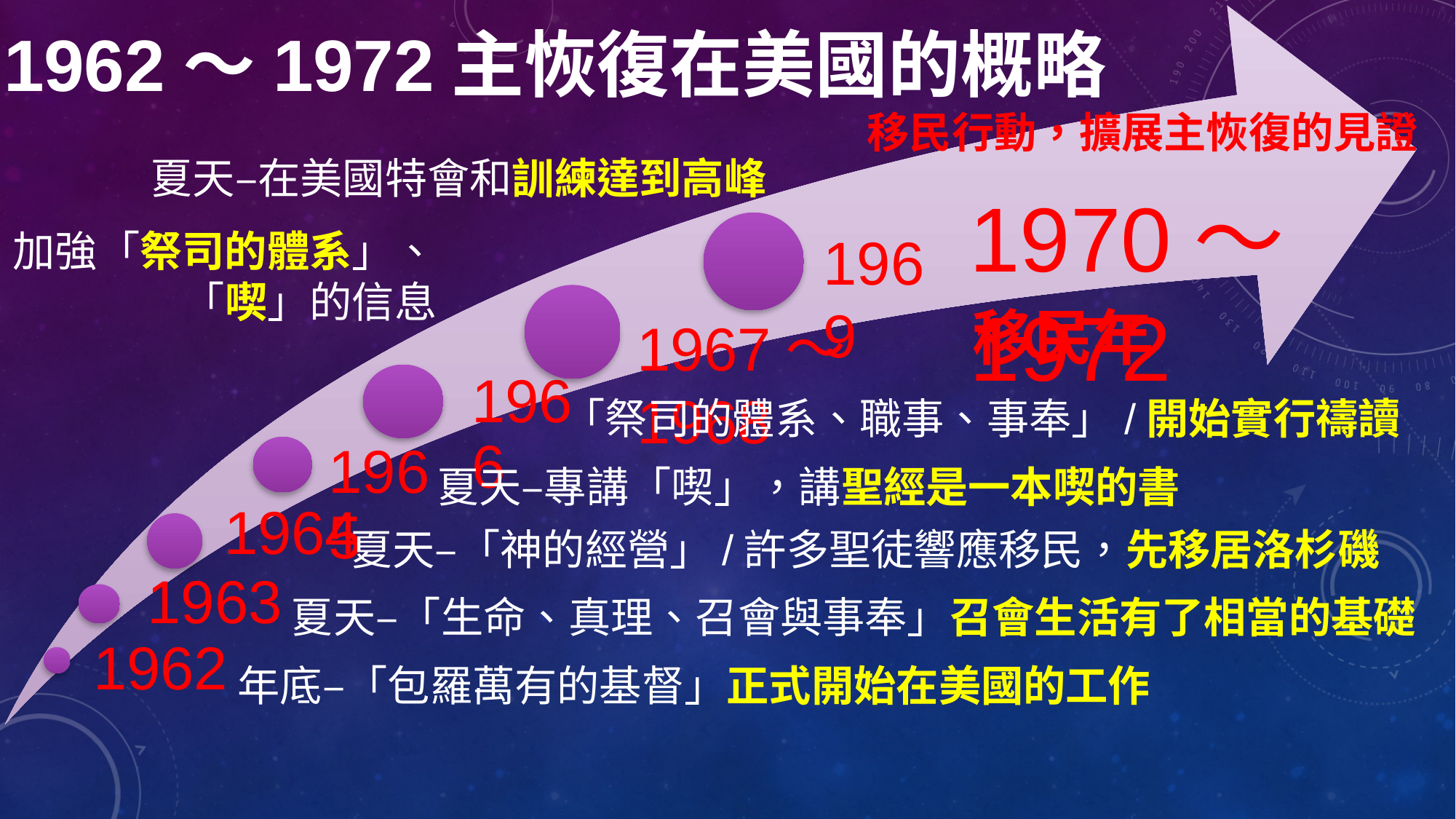

1962
1963
1964
1965
1966

1969
1967～1968
1962～1972主恢復在美國的概略
移民行動，擴展主恢復的見證
夏天–在美國特會和訓練達到高峰
1970～1972
加強「祭司的體系」、
「喫」的信息
移民年
「祭司的體系、職事、事奉」/開始實行禱讀
夏天–專講「喫」，講聖經是一本喫的書
夏天–「神的經營」/許多聖徒響應移民，先移居洛杉磯
夏天–「生命、真理、召會與事奉」召會生活有了相當的基礎
年底–「包羅萬有的基督」正式開始在美國的工作